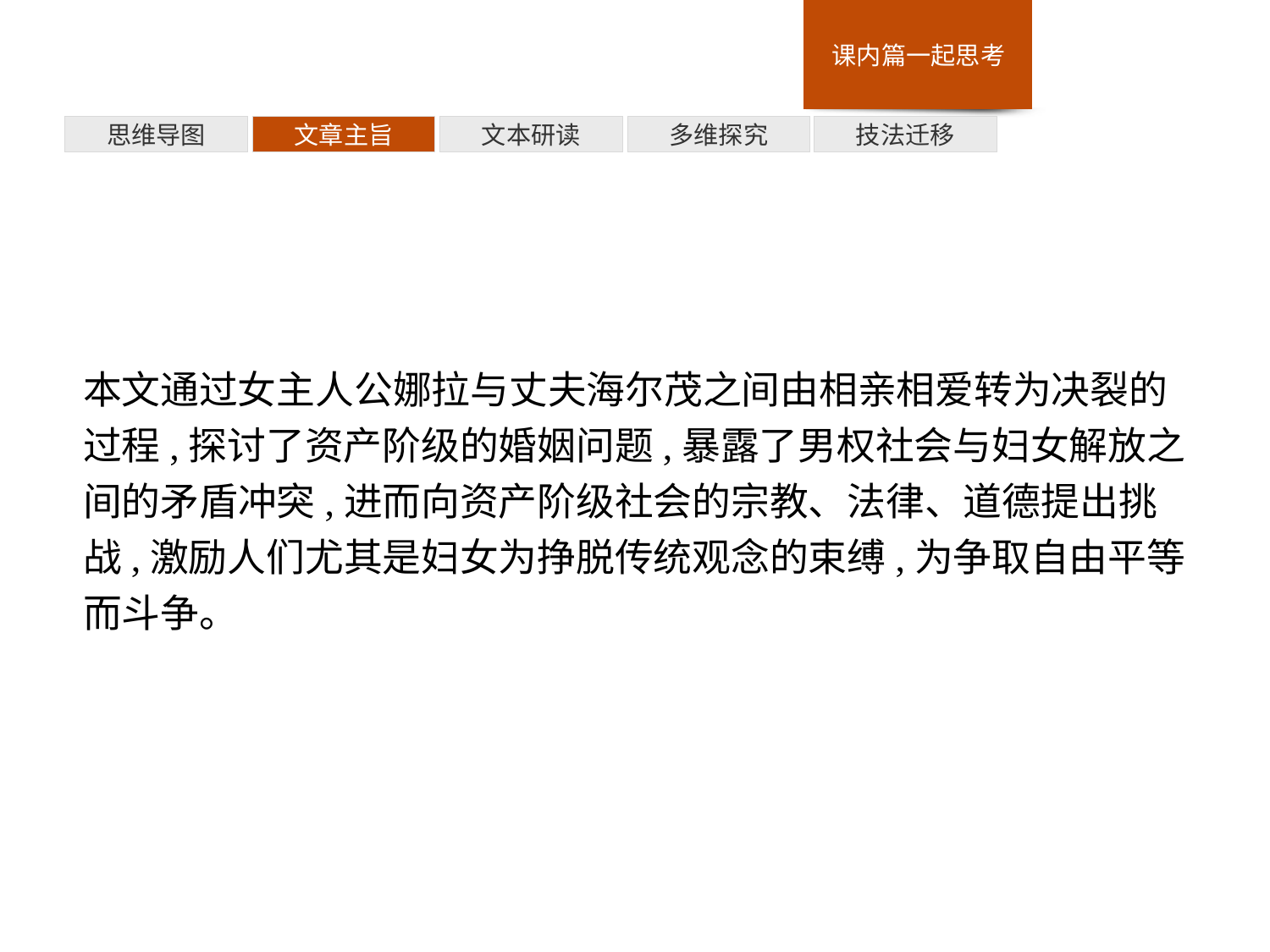

多维探究
思维导图
文章主旨
文本研读
技法迁移
本文通过女主人公娜拉与丈夫海尔茂之间由相亲相爱转为决裂的过程,探讨了资产阶级的婚姻问题,暴露了男权社会与妇女解放之间的矛盾冲突,进而向资产阶级社会的宗教、法律、道德提出挑战,激励人们尤其是妇女为挣脱传统观念的束缚,为争取自由平等而斗争。